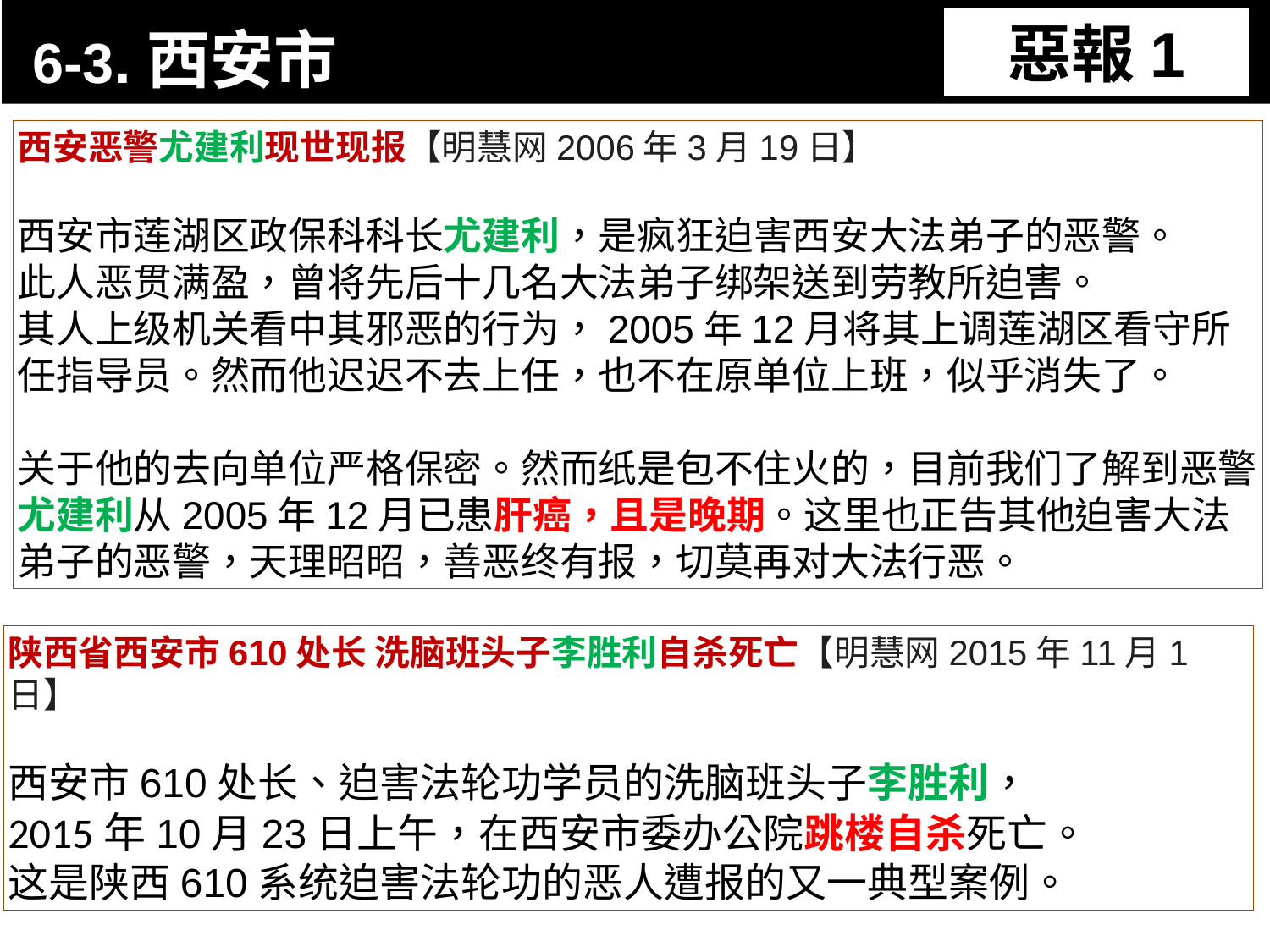

6-3.西安市

惡報1
11-3. XX市官員惡報實例
西安恶警尤建利现世现报【明慧网2006年3月19日】

西安市莲湖区政保科科长尤建利，是疯狂迫害西安大法弟子的恶警。
此人恶贯满盈，曾将先后十几名大法弟子绑架送到劳教所迫害。
其人上级机关看中其邪恶的行为，2005年12月将其上调莲湖区看守所任指导员。然而他迟迟不去上任，也不在原单位上班，似乎消失了。

关于他的去向单位严格保密。然而纸是包不住火的，目前我们了解到恶警尤建利从2005年12月已患肝癌，且是晚期。这里也正告其他迫害大法弟子的恶警，天理昭昭，善恶终有报，切莫再对大法行恶。
陕西省西安市610处长 洗脑班头子李胜利自杀死亡【明慧网2015年11月1日】

西安市610处长、迫害法轮功学员的洗脑班头子李胜利，
2015年10月23日上午，在西安市委办公院跳楼自杀死亡。
这是陕西610系统迫害法轮功的恶人遭报的又一典型案例。